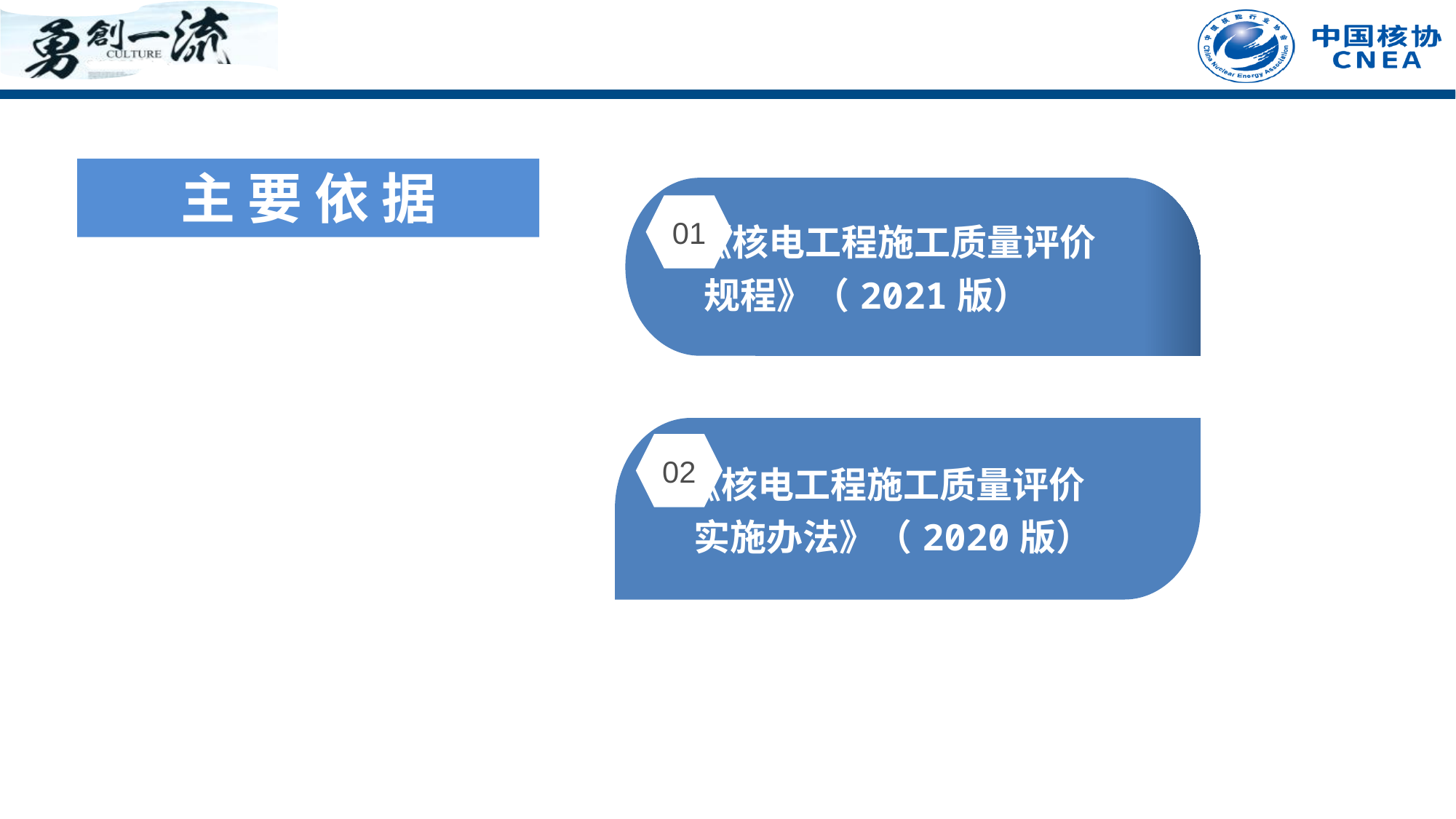

主 要 依 据
      《核电工程施工质量评价
       规程》（2021版）
01
      《核电工程施工质量评价
       实施办法》（2020版）
02